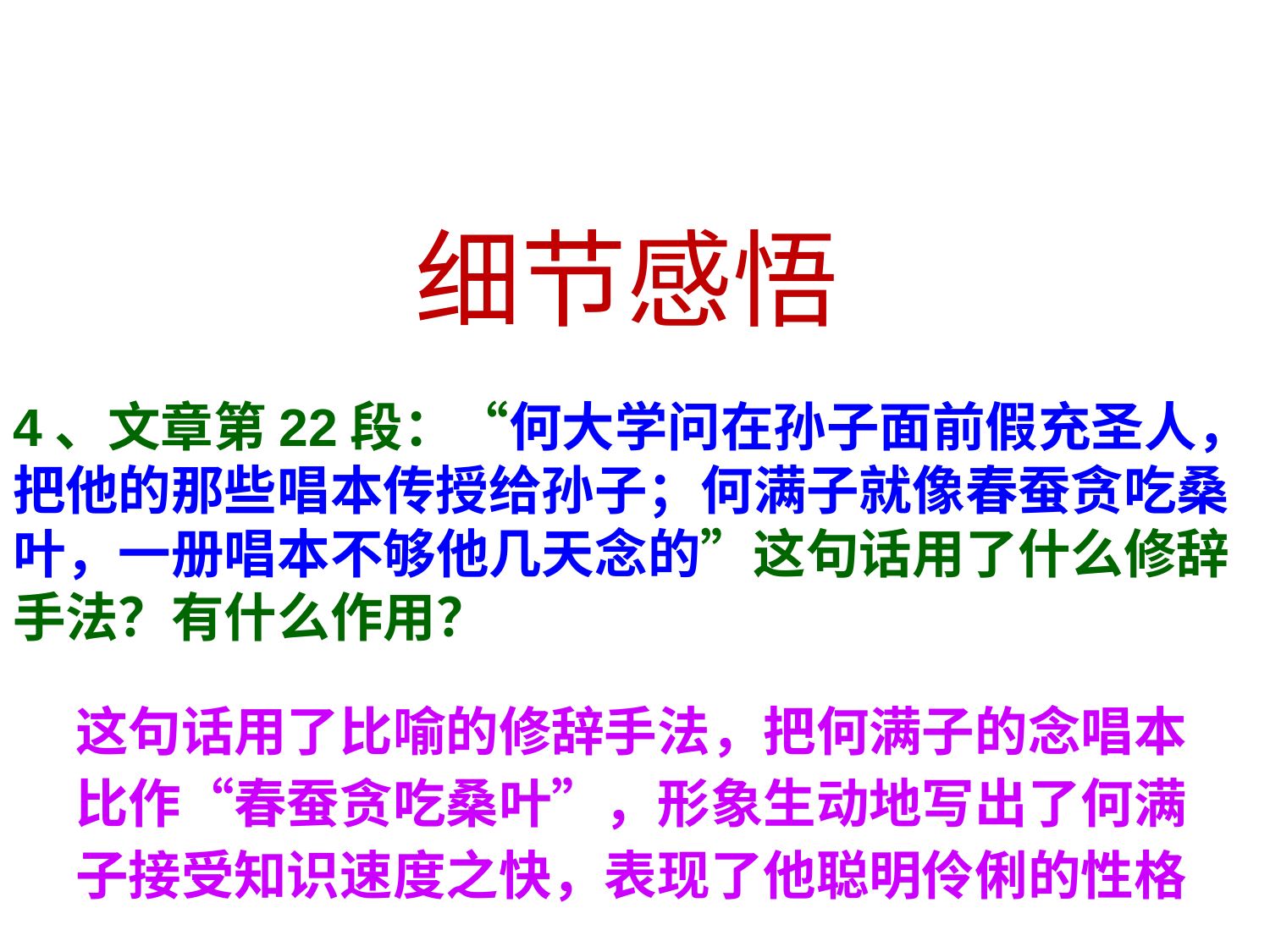

细节感悟
4、文章第22段：“何大学问在孙子面前假充圣人，把他的那些唱本传授给孙子；何满子就像春蚕贪吃桑叶，一册唱本不够他几天念的”这句话用了什么修辞手法？有什么作用？
这句话用了比喻的修辞手法，把何满子的念唱本比作“春蚕贪吃桑叶”，形象生动地写出了何满子接受知识速度之快，表现了他聪明伶俐的性格